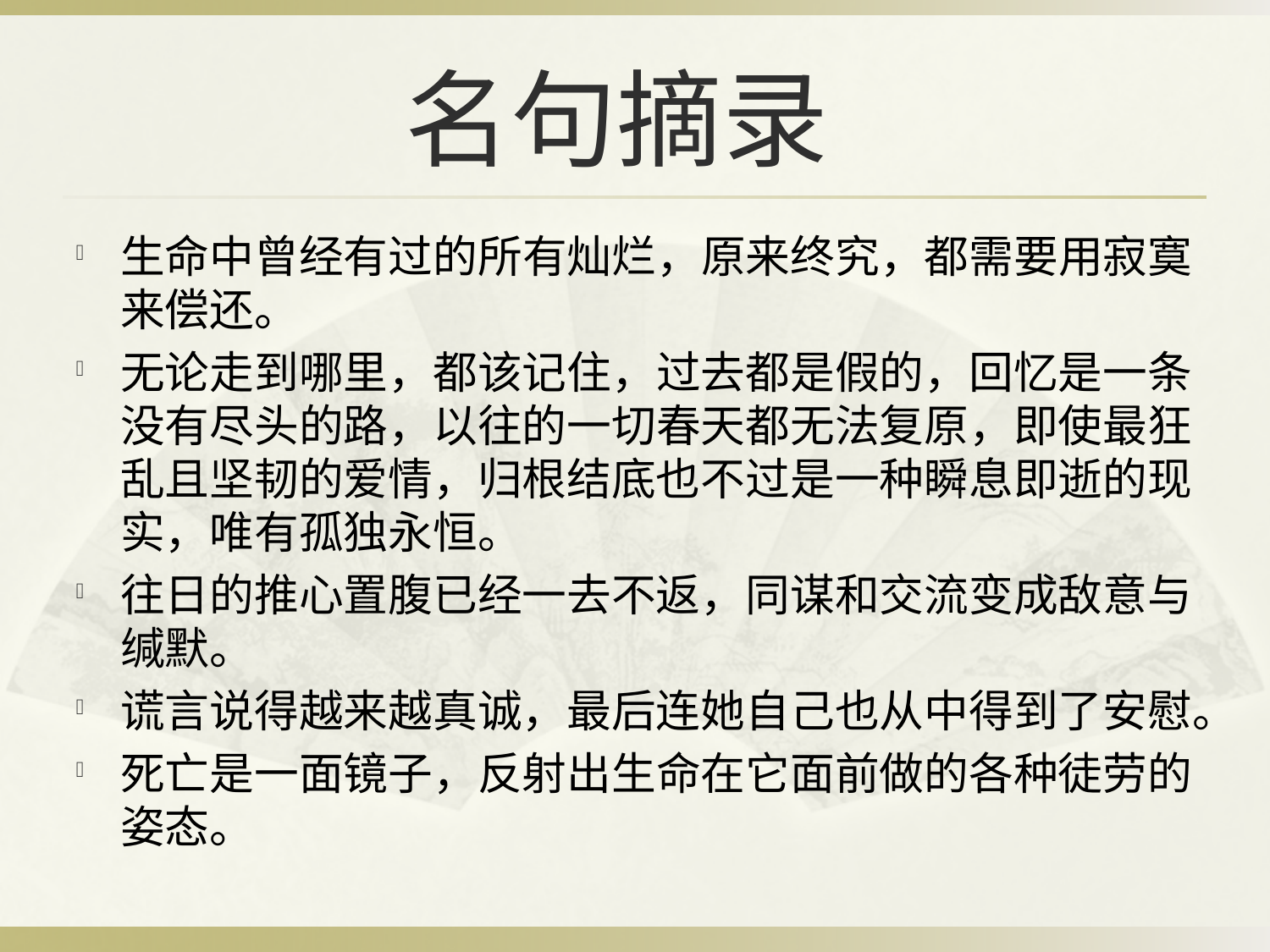

# 名句摘录
生命中曾经有过的所有灿烂，原来终究，都需要用寂寞来偿还。
无论走到哪里，都该记住，过去都是假的，回忆是一条没有尽头的路，以往的一切春天都无法复原，即使最狂乱且坚韧的爱情，归根结底也不过是一种瞬息即逝的现实，唯有孤独永恒。
往日的推心置腹已经一去不返，同谋和交流变成敌意与缄默。
谎言说得越来越真诚，最后连她自己也从中得到了安慰。
死亡是一面镜子，反射出生命在它面前做的各种徒劳的姿态。